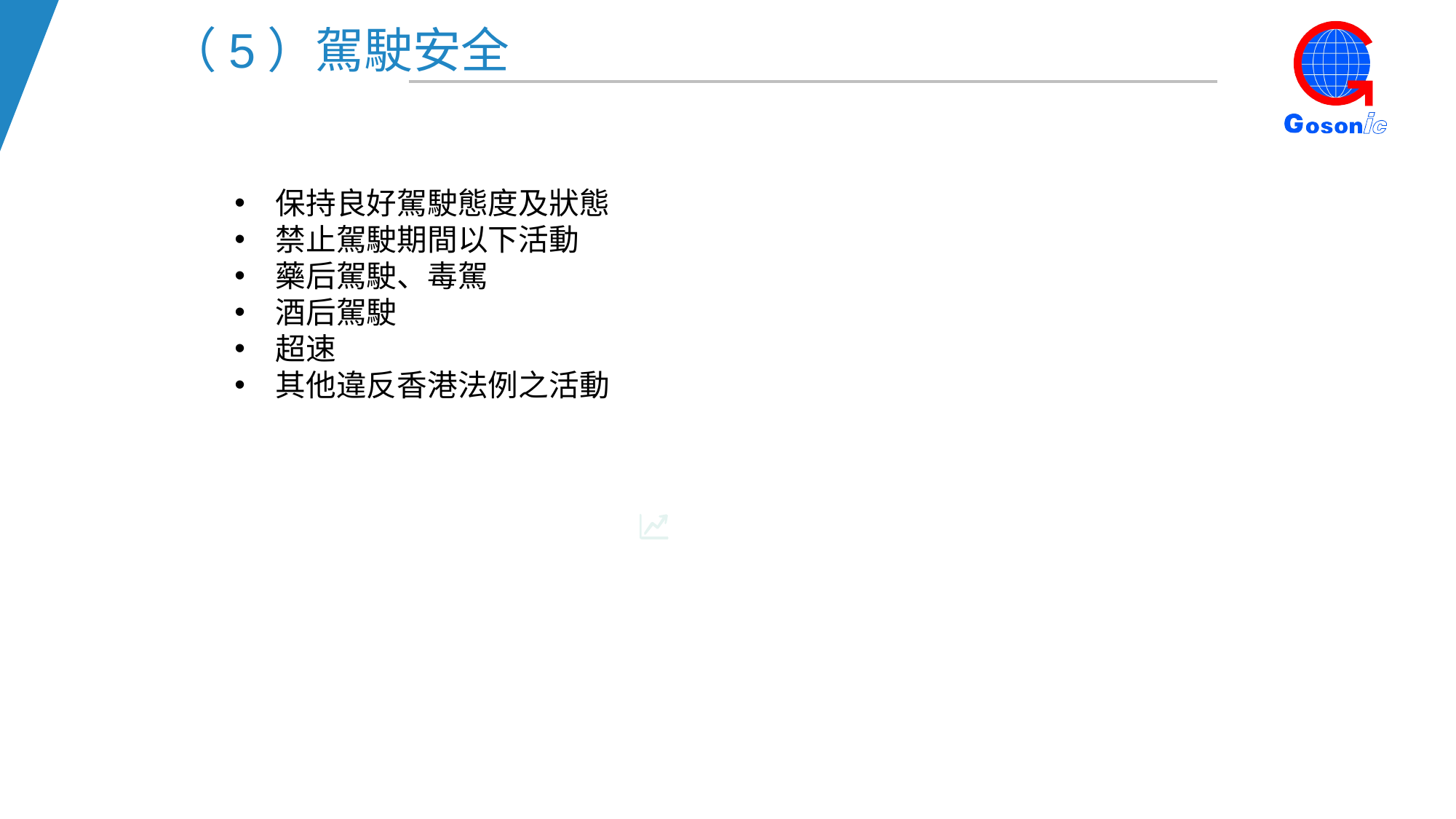

（5）駕駛安全
保持良好駕駛態度及狀態
禁止駕駛期間以下活動
藥后駕駛、毒駕
酒后駕駛
超速
其他違反香港法例之活動